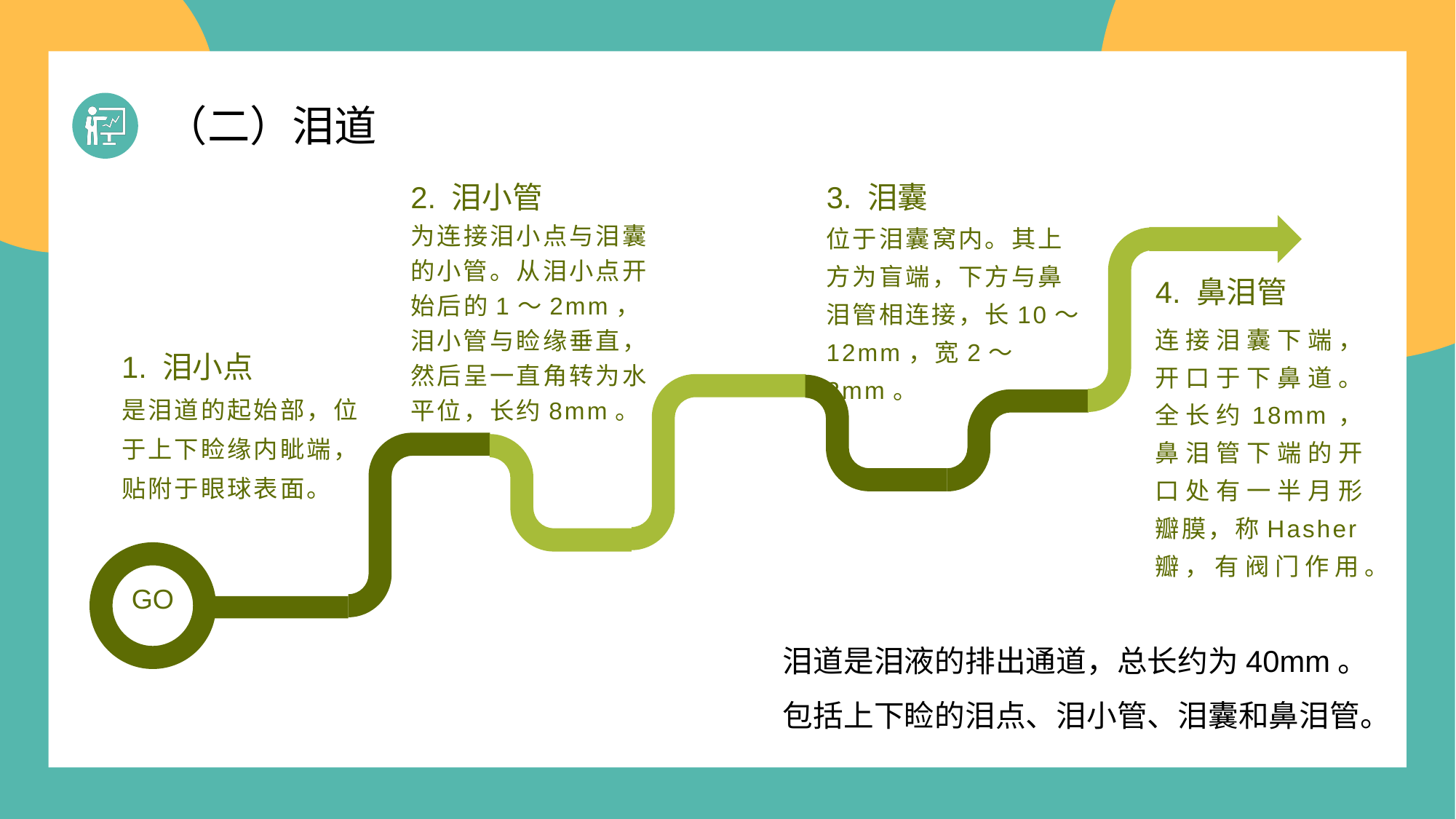

（二）泪道
2. 泪小管
为连接泪小点与泪囊的小管。从泪小点开始后的1～2mm，泪小管与睑缘垂直，然后呈一直角转为水平位，长约8mm。
3. 泪囊
位于泪囊窝内。其上方为盲端，下方与鼻泪管相连接，长10～12mm，宽2～3mm。

4. 鼻泪管
连接泪囊下端，开口于下鼻道。全长约18mm，鼻泪管下端的开口处有一半月形瓣膜，称Hasher瓣，有阀门作用。
1. 泪小点
是泪道的起始部，位于上下睑缘内眦端，贴附于眼球表面。

GO
泪道是泪液的排出通道，总长约为40mm。包括上下睑的泪点、泪小管、泪囊和鼻泪管。